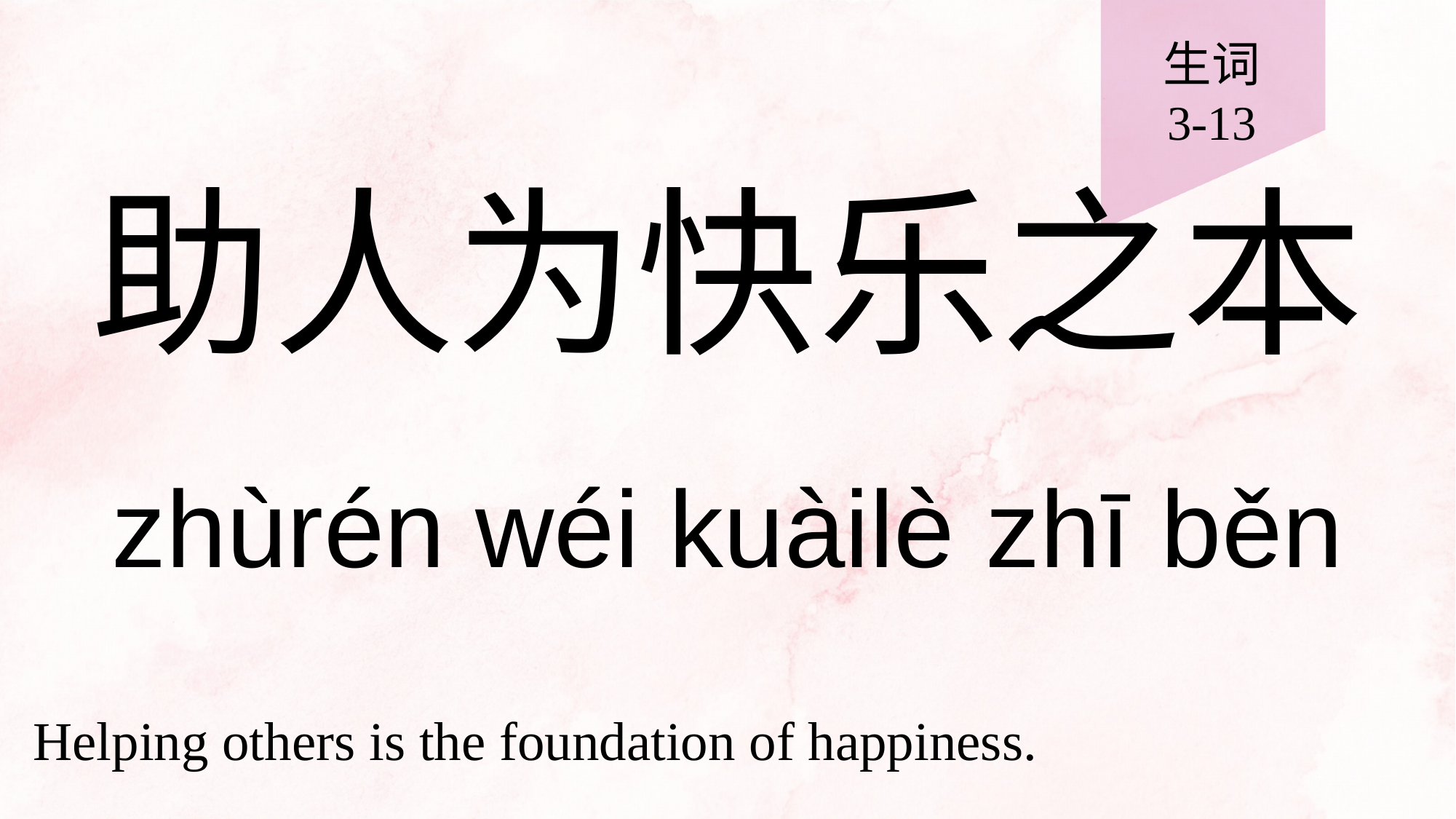

生词
3-13
助人为快乐之本
zhùrén wéi kuàilè zhī běn
Helping others is the foundation of happiness.